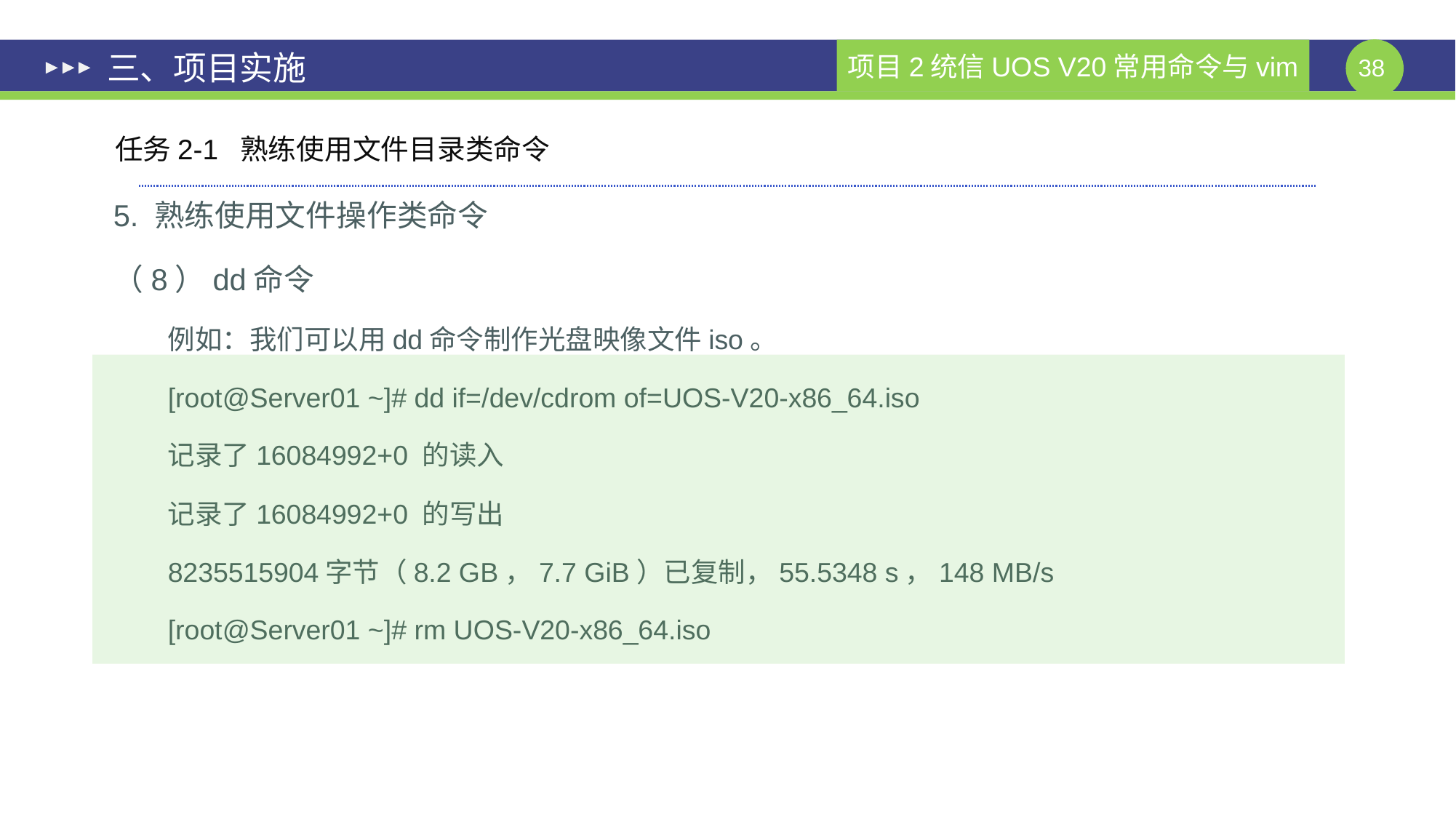

# 三、项目实施
任务2-1  熟练使用文件目录类命令
5. 熟练使用文件操作类命令
（8）dd命令
例如：我们可以用dd命令制作光盘映像文件iso。
[root@Server01 ~]# dd if=/dev/cdrom of=UOS-V20-x86_64.iso
记录了16084992+0 的读入
记录了16084992+0 的写出
8235515904字节（8.2 GB，7.7 GiB）已复制，55.5348 s，148 MB/s
[root@Server01 ~]# rm UOS-V20-x86_64.iso